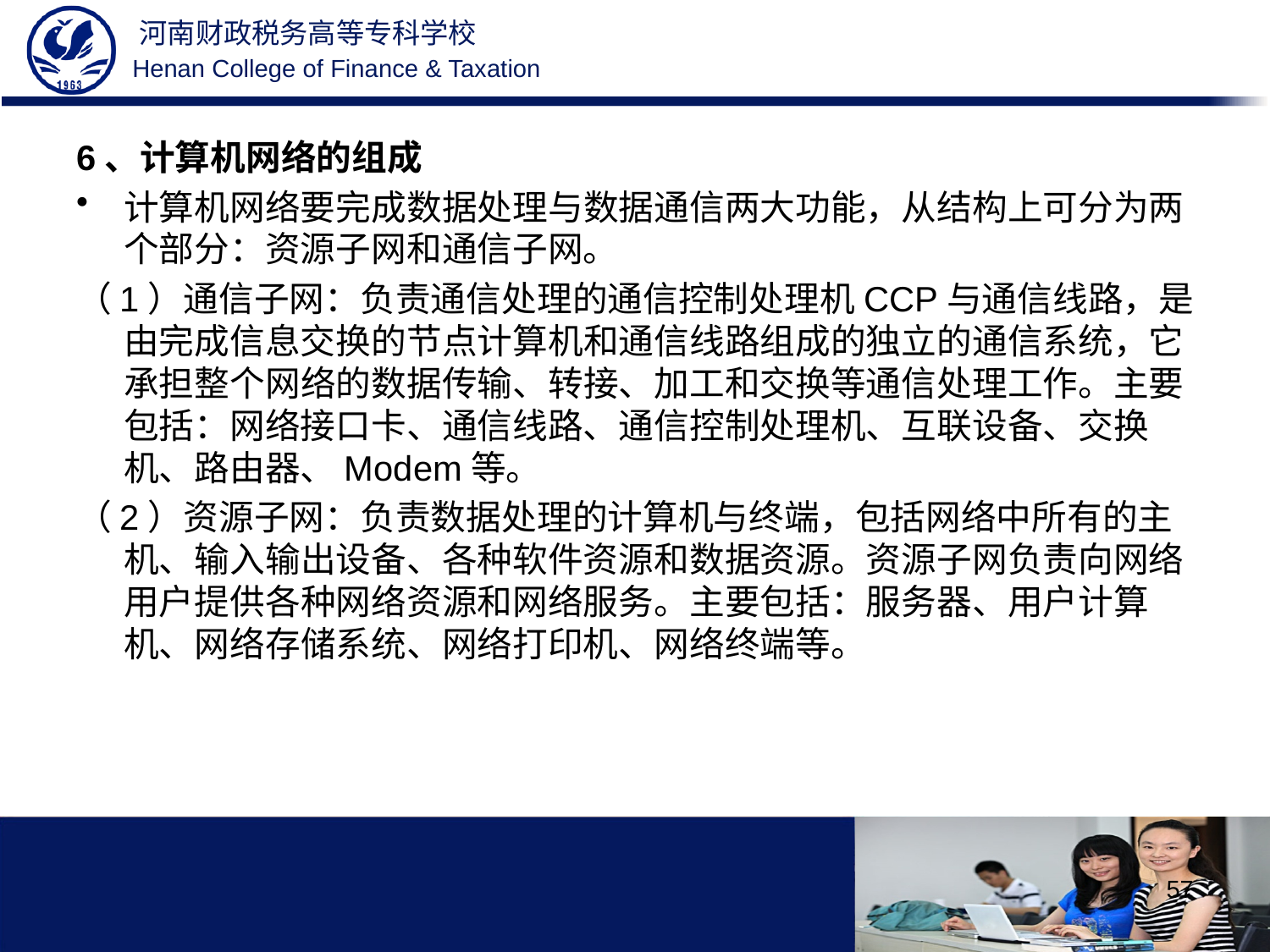

6、计算机网络的组成
计算机网络要完成数据处理与数据通信两大功能，从结构上可分为两个部分：资源子网和通信子网。
（1）通信子网：负责通信处理的通信控制处理机CCP与通信线路，是由完成信息交换的节点计算机和通信线路组成的独立的通信系统，它承担整个网络的数据传输、转接、加工和交换等通信处理工作。主要包括：网络接口卡、通信线路、通信控制处理机、互联设备、交换机、路由器、Modem等。
（2）资源子网：负责数据处理的计算机与终端，包括网络中所有的主机、输入输出设备、各种软件资源和数据资源。资源子网负责向网络用户提供各种网络资源和网络服务。主要包括：服务器、用户计算机、网络存储系统、网络打印机、网络终端等。

57